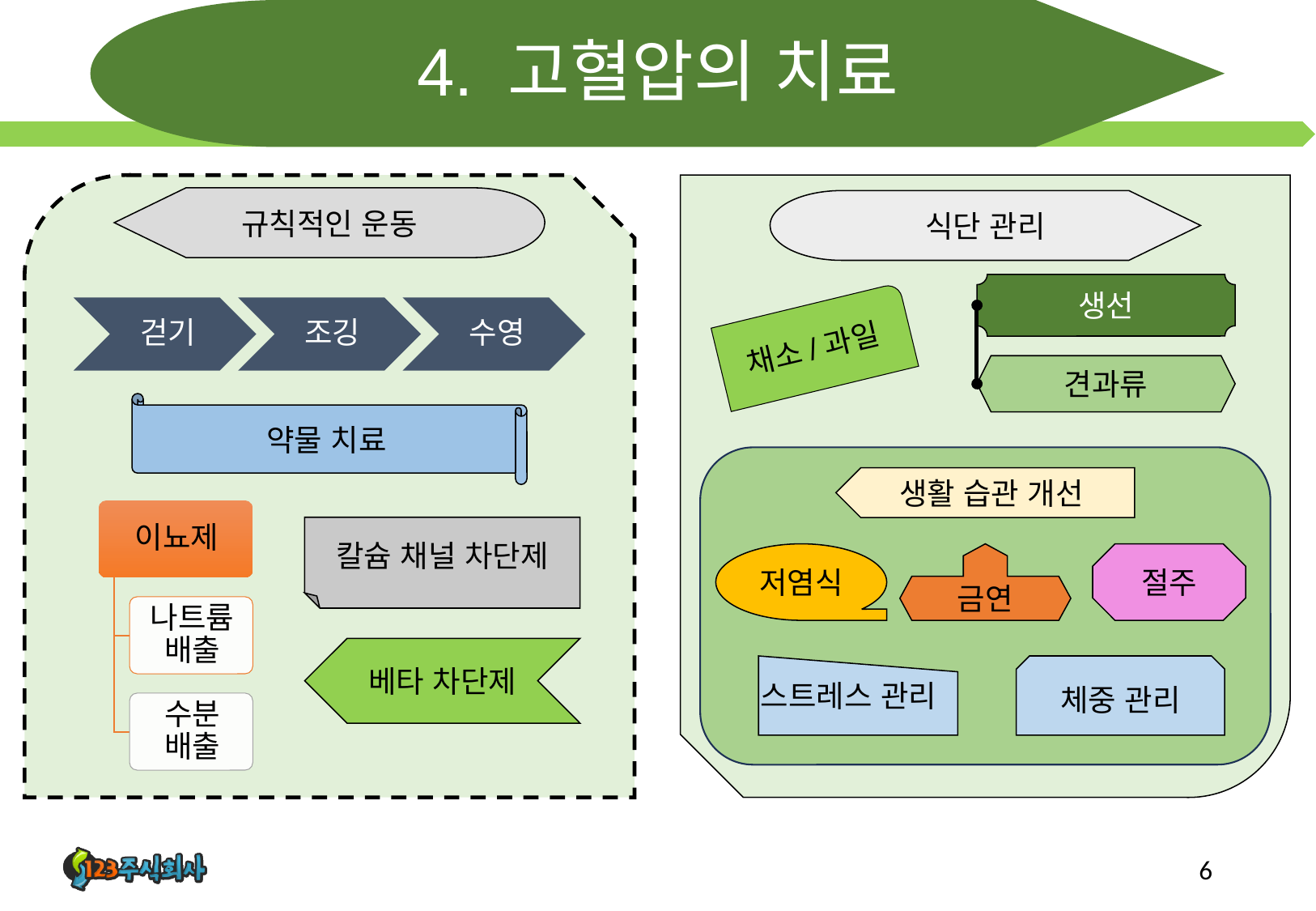

# 4. 고혈압의 치료

규칙적인 운동
식단 관리
걷기
조깅
수영
생선
채소/과일
견과류
약물 치료

생활 습관 개선
이뇨제
나트륨
배출
수분
배출
칼슘 채널 차단제
저염식
금연
절주
베타 차단제

체중 관리
스트레스 관리